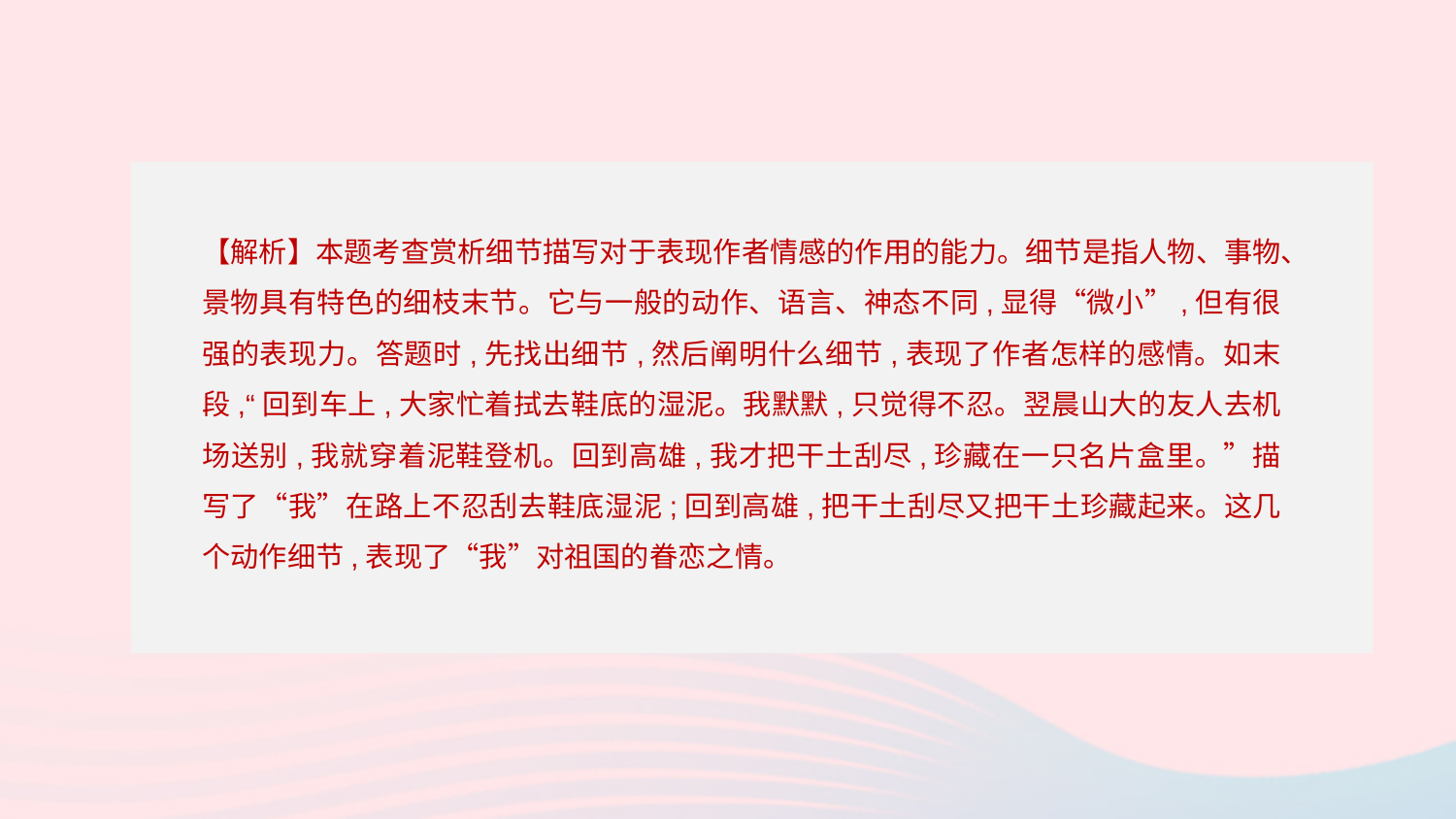

【解析】本题考查赏析细节描写对于表现作者情感的作用的能力。细节是指人物、事物、景物具有特色的细枝末节。它与一般的动作、语言、神态不同,显得“微小”,但有很强的表现力。答题时,先找出细节,然后阐明什么细节,表现了作者怎样的感情。如末段,“回到车上,大家忙着拭去鞋底的湿泥。我默默,只觉得不忍。翌晨山大的友人去机场送别,我就穿着泥鞋登机。回到高雄,我才把干土刮尽,珍藏在一只名片盒里。”描写了“我”在路上不忍刮去鞋底湿泥;回到高雄,把干土刮尽又把干土珍藏起来。这几个动作细节,表现了“我”对祖国的眷恋之情。